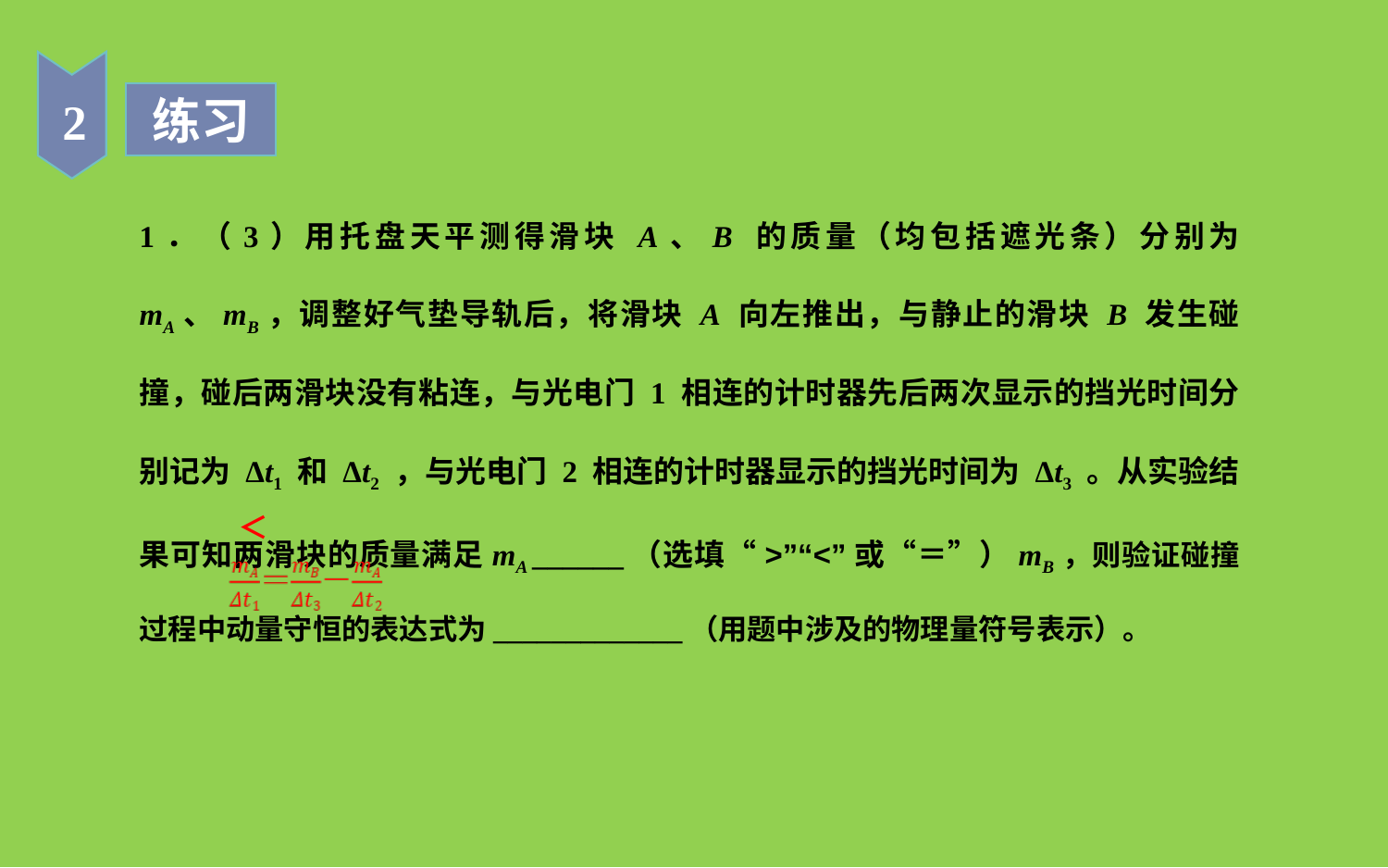

2
练习
1．（3）用托盘天平测得滑块 A、B 的质量（均包括遮光条）分别为 mA、mB，调整好气垫导轨后，将滑块 A 向左推出，与静止的滑块 B 发生碰撞，碰后两滑块没有粘连，与光电门 1 相连的计时器先后两次显示的挡光时间分别记为 Δt1 和 Δt2 ，与光电门 2 相连的计时器显示的挡光时间为 Δt3 。从实验结果可知两滑块的质量满足mA ______（选填“>”“<”或“＝”）mB，则验证碰撞过程中动量守恒的表达式为_____________（用题中涉及的物理量符号表示）。
＜